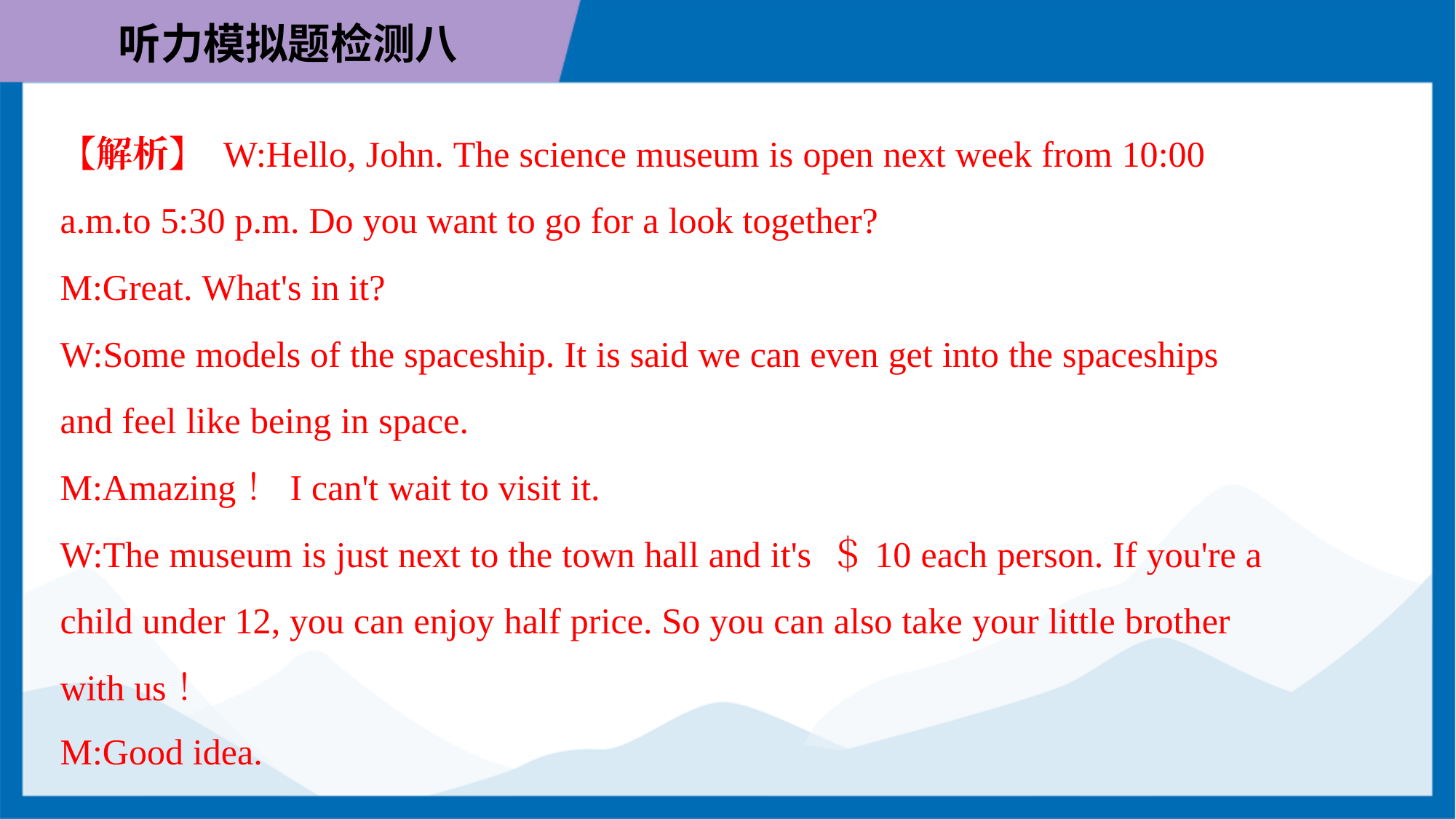

【解析】 W:Hello, John. The science museum is open next week from 10:00
a.m.to 5:30 p.m. Do you want to go for a look together?
M:Great. What's in it?
W:Some models of the spaceship. It is said we can even get into the spaceships
and feel like being in space.
M:Amazing！I can't wait to visit it.
W:The museum is just next to the town hall and it's ＄10 each person. If you're a
child under 12, you can enjoy half price. So you can also take your little brother
with us！
M:Good idea.